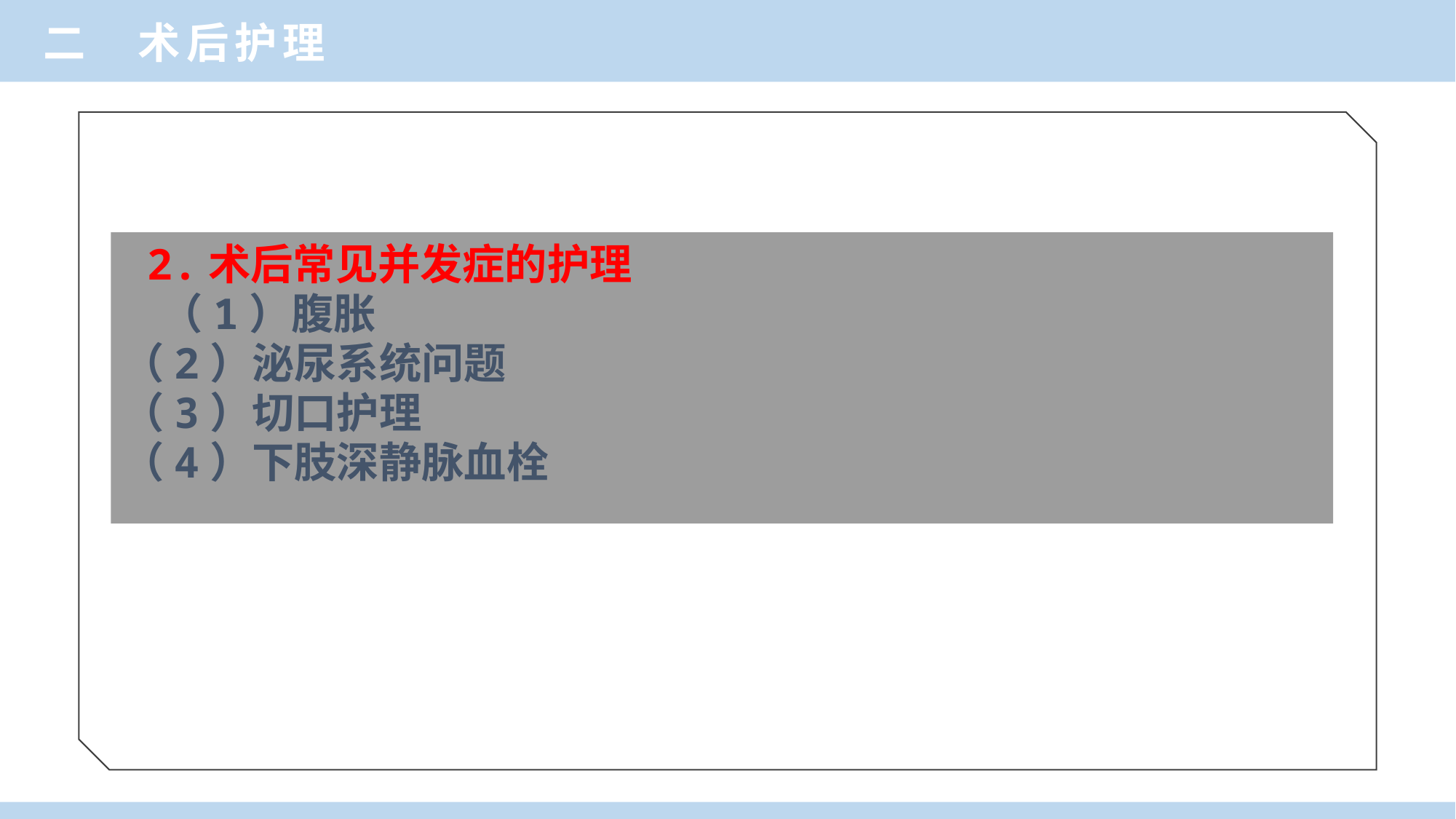

二   术后护理

 2.术后常见并发症的护理
   （1）腹胀
（2）泌尿系统问题
（3）切口护理
（4）下肢深静脉血栓